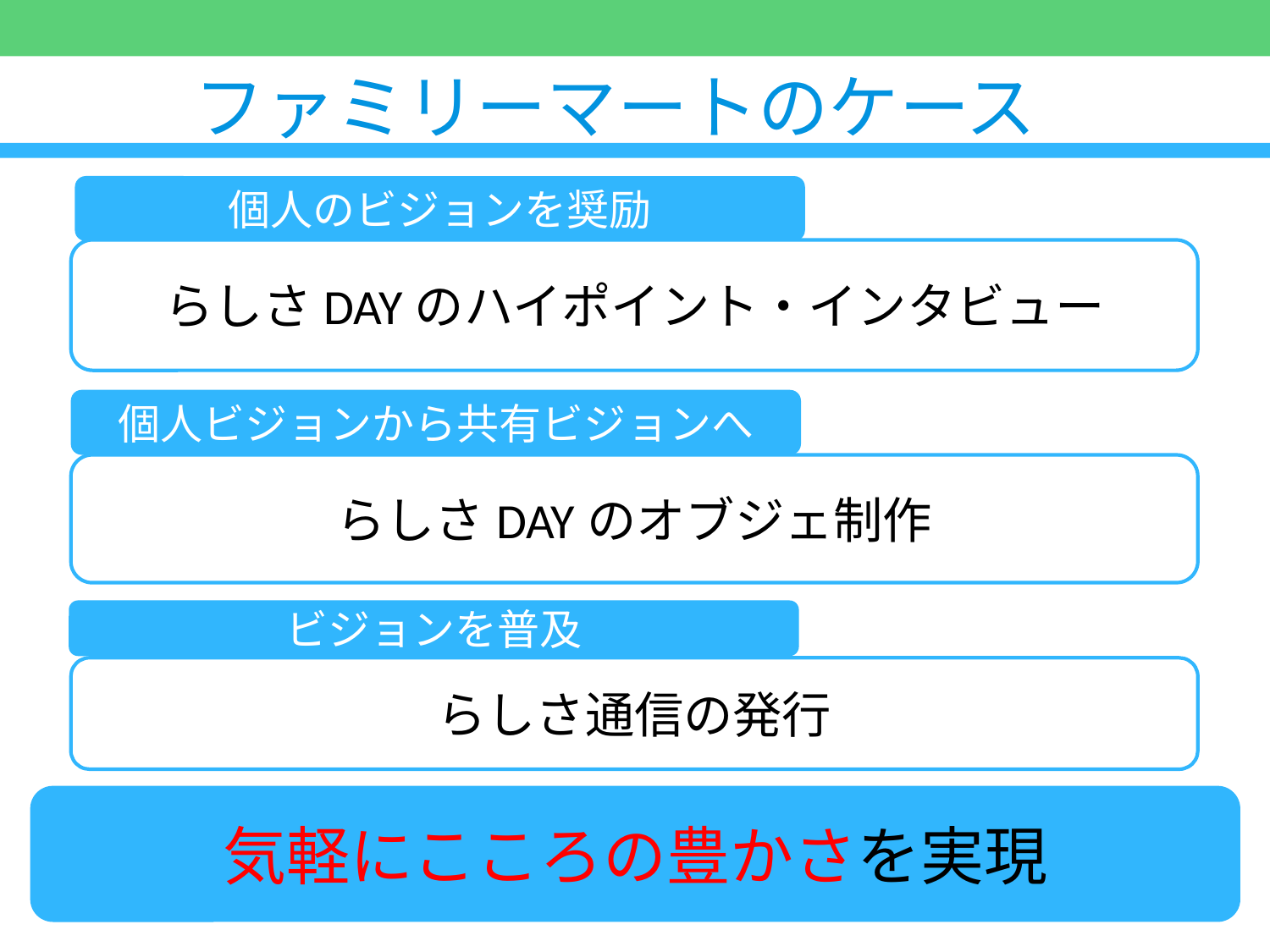

# ファミリーマートのケース

個人のビジョンを奨励

らしさDAYのハイポイント・インタビュー
個人ビジョンから共有ビジョンへ
らしさDAYのオブジェ制作
ビジョンを普及
らしさ通信の発行
気軽にこころの豊かさを実現